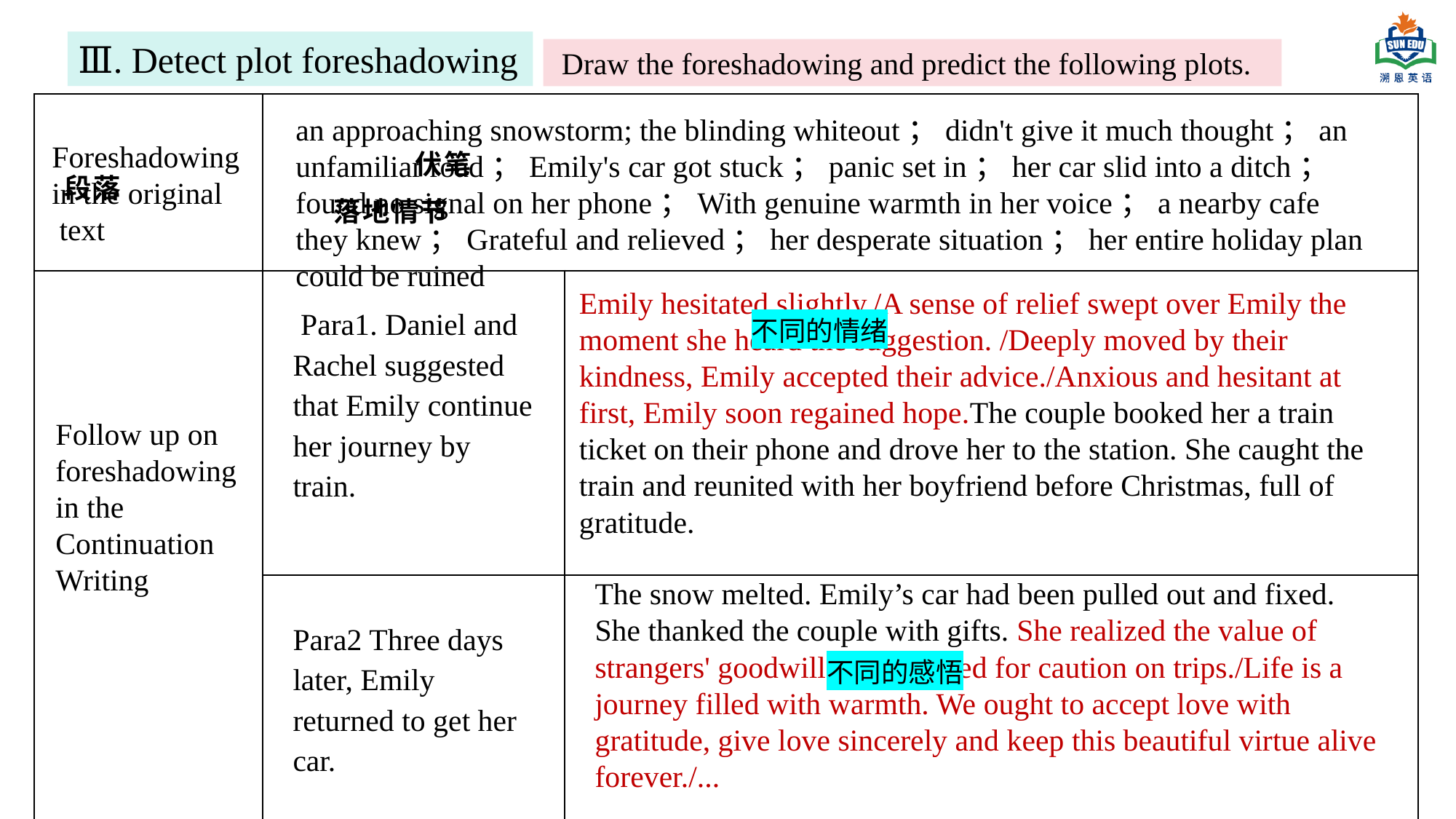

Ⅲ. Detect plot foreshadowing
 Draw the foreshadowing and predict the following plots.
| 段落 | 伏笔 落地情节 |  |
| --- | --- | --- |
|  | Para1. Daniel and Rachel suggested that Emily continue her journey by train. |  |
|  | Para2 Three days later, Emily returned to get her car. |  |
an approaching snowstorm; the blinding whiteout；didn't give it much thought；an unfamiliar road；Emily's car got stuck；panic set in；her car slid into a ditch；found no signal on her phone；With genuine warmth in her voice；a nearby cafe they knew；Grateful and relieved；her desperate situation；her entire holiday plan could be ruined
Foreshadowing
in the original
 text
Emily hesitated slightly./A sense of relief swept over Emily the moment she heard the suggestion. /Deeply moved by their kindness, Emily accepted their advice./Anxious and hesitant at first, Emily soon regained hope.The couple booked her a train ticket on their phone and drove her to the station. She caught the train and reunited with her boyfriend before Christmas, full of gratitude.

不同的情绪
Follow up on foreshadowing
in the Continuation Writing
The snow melted. Emily’s car had been pulled out and fixed. She thanked the couple with gifts. She realized the value of strangers' goodwill and the need for caution on trips./Life is a journey filled with warmth. We ought to accept love with gratitude, give love sincerely and keep this beautiful virtue alive forever./...
不同的感悟